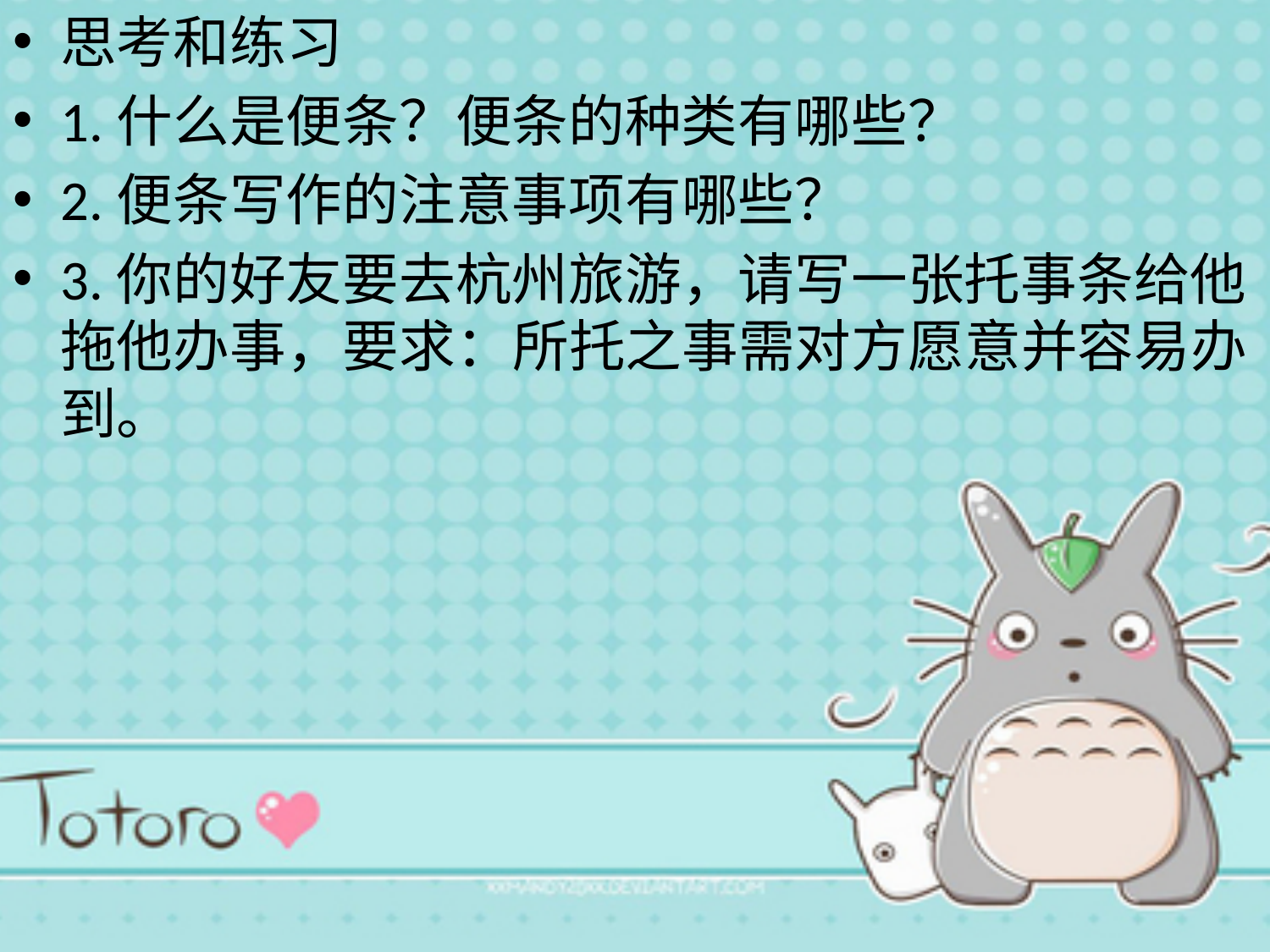

思考和练习
1.什么是便条？便条的种类有哪些？
2.便条写作的注意事项有哪些？
3.你的好友要去杭州旅游，请写一张托事条给他拖他办事，要求：所托之事需对方愿意并容易办到。